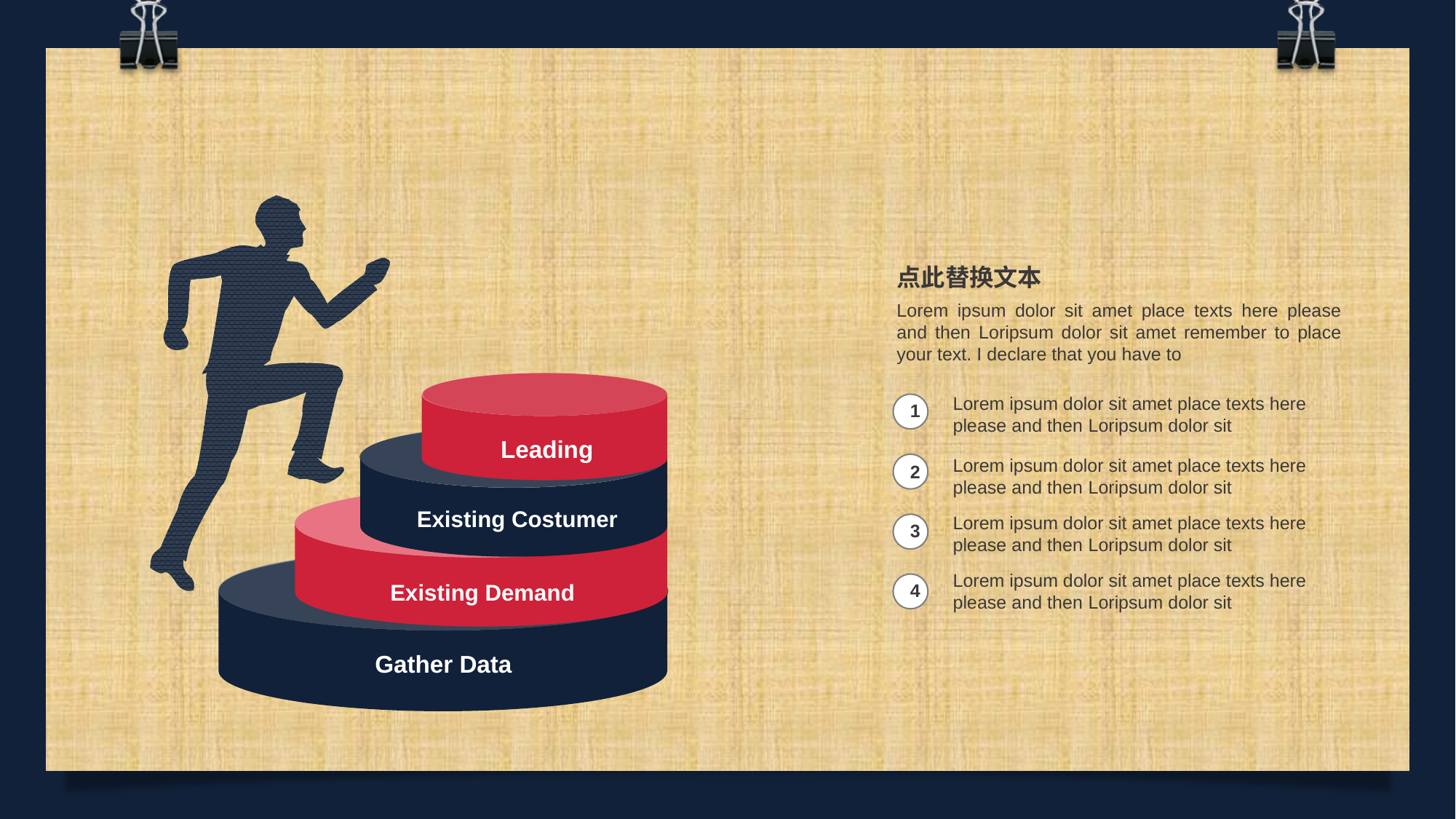

点此替换文本
Lorem ipsum dolor sit amet place texts here please and then Loripsum dolor sit amet remember to place your text. I declare that you have to

Leading
Lorem ipsum dolor sit amet place texts here please and then Loripsum dolor sit

1

Existing Costumer
Lorem ipsum dolor sit amet place texts here please and then Loripsum dolor sit

2

Existing Demand
Lorem ipsum dolor sit amet place texts here please and then Loripsum dolor sit

3

Gather Data
Lorem ipsum dolor sit amet place texts here please and then Loripsum dolor sit

4